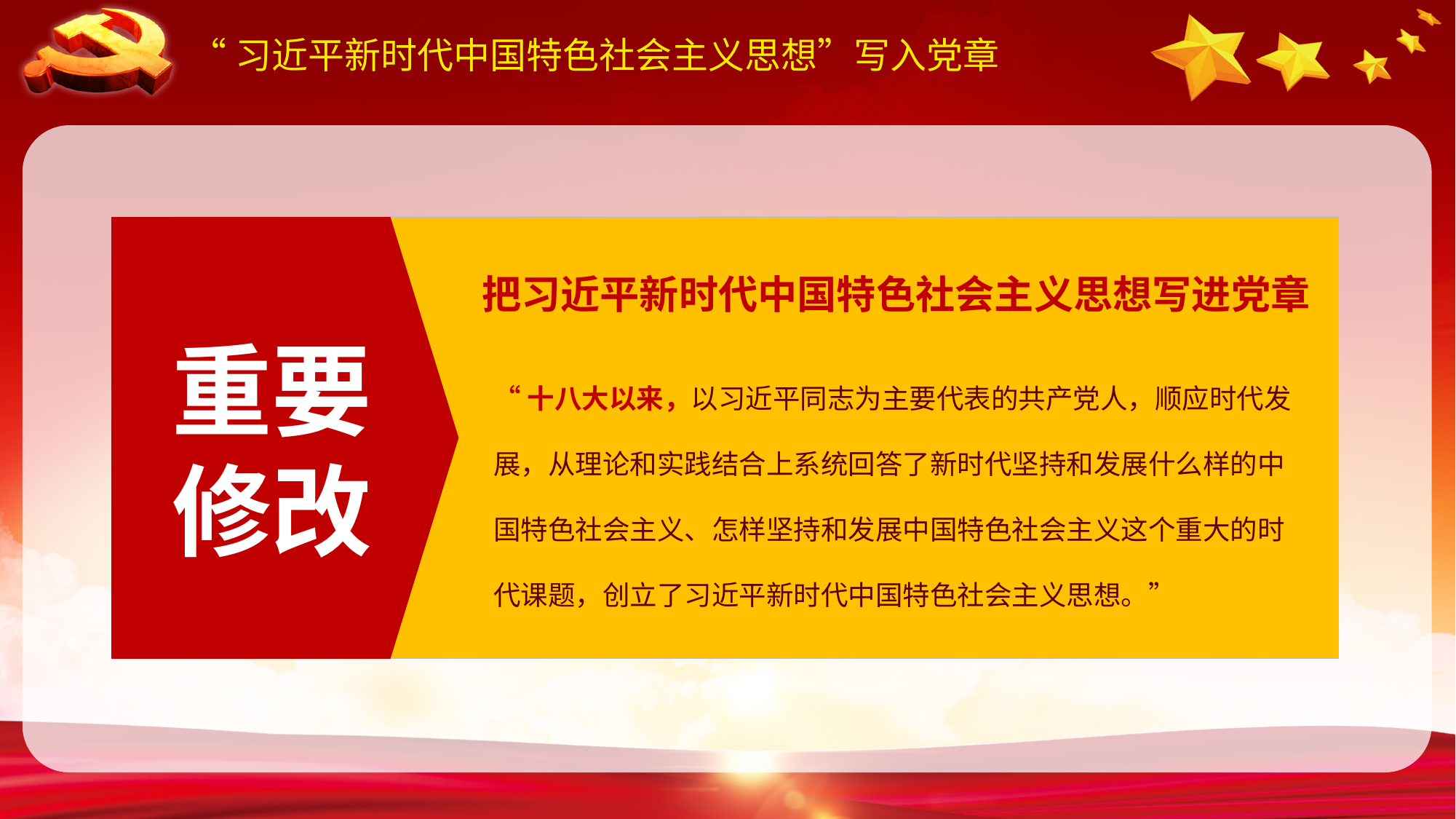

把习近平新时代中国特色社会主义思想写进党章
重要修改
“十八大以来，以习近平同志为主要代表的共产党人，顺应时代发展，从理论和实践结合上系统回答了新时代坚持和发展什么样的中国特色社会主义、怎样坚持和发展中国特色社会主义这个重大的时代课题，创立了习近平新时代中国特色社会主义思想。”